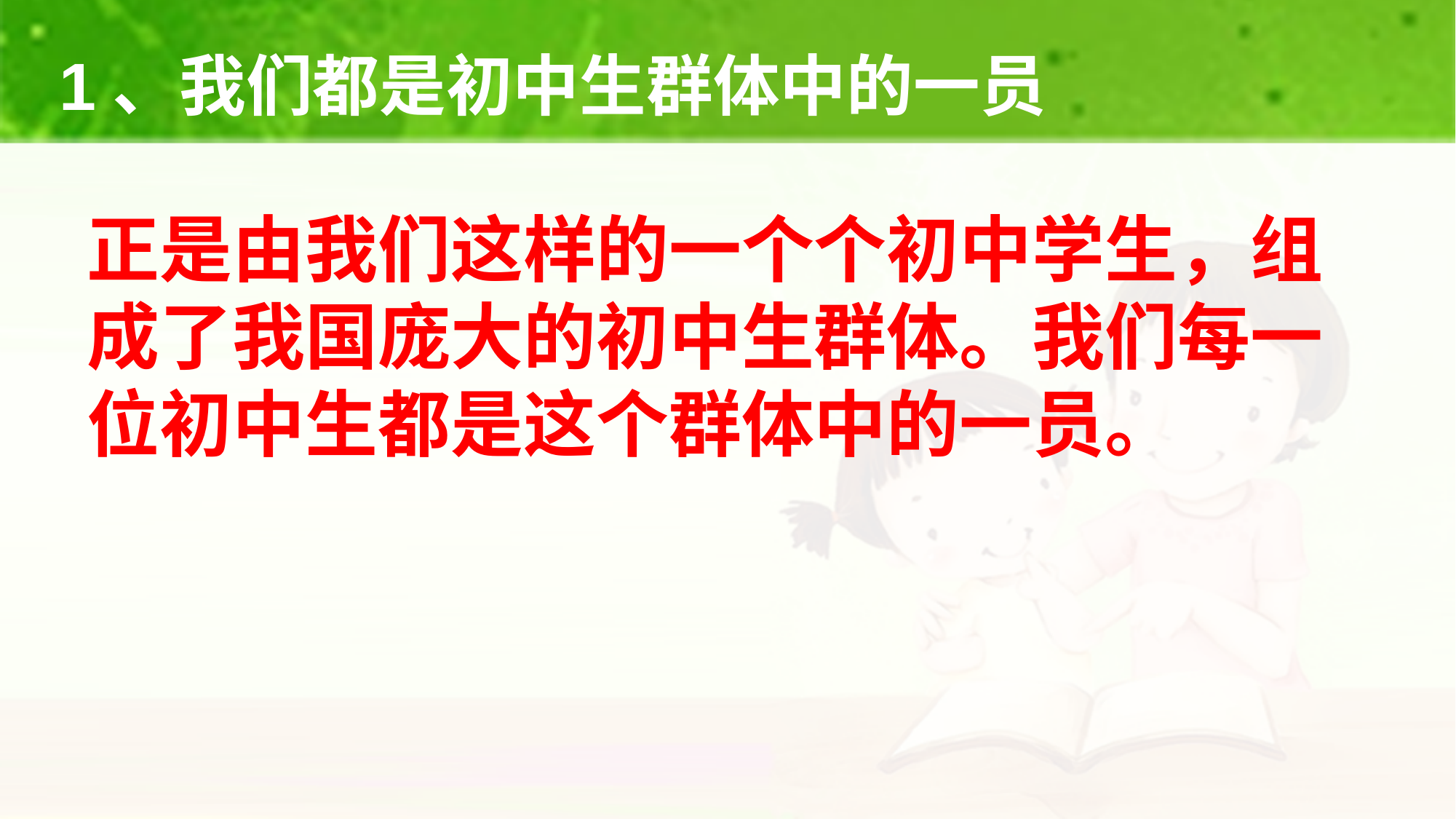

1、我们都是初中生群体中的一员
正是由我们这样的一个个初中学生，组成了我国庞大的初中生群体。我们每一位初中生都是这个群体中的一员。